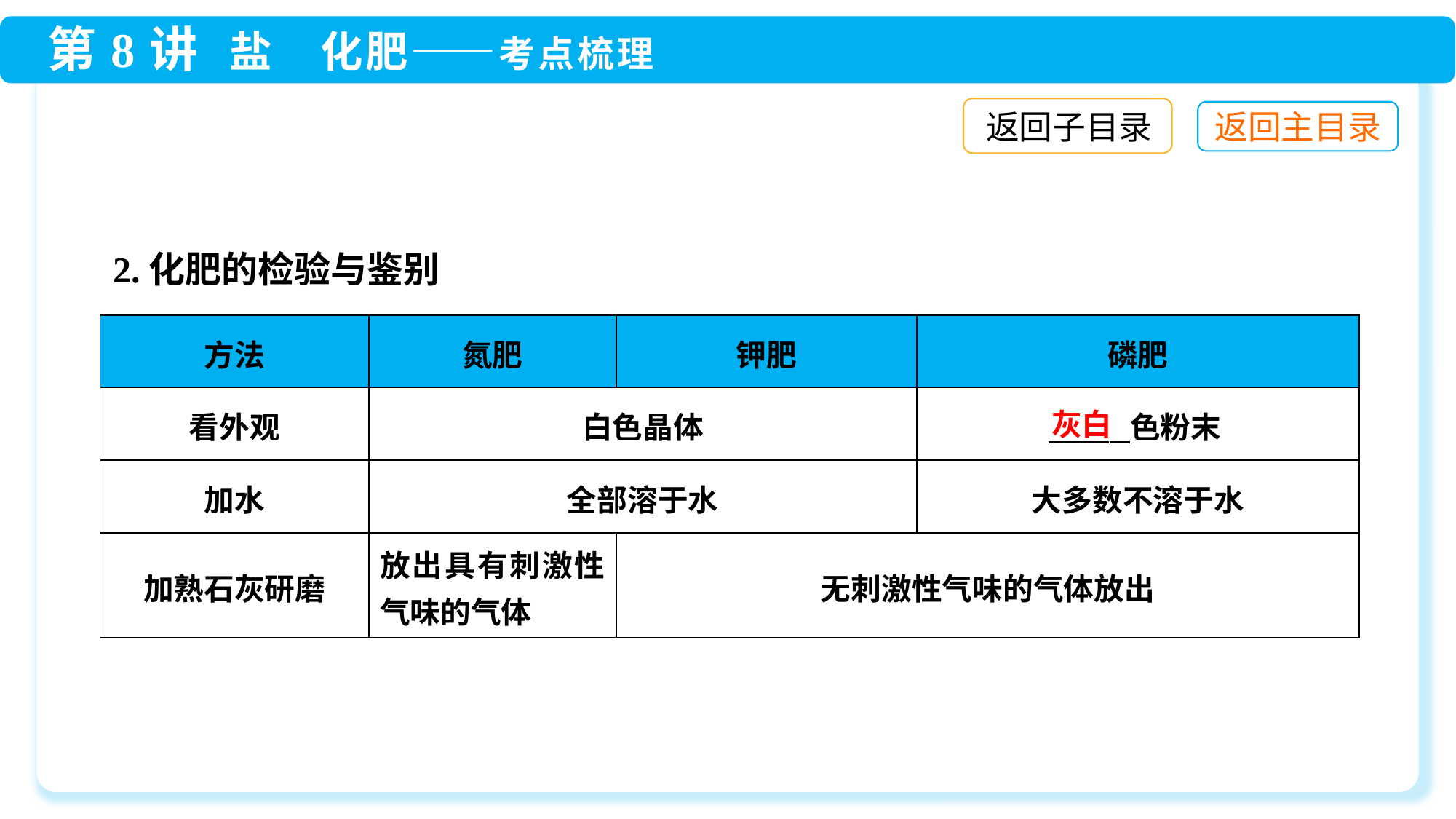

返回子目录
2.化肥的检验与鉴别
| 方法 | 氮肥 | 钾肥 | 磷肥 |
| --- | --- | --- | --- |
| 看外观 | 白色晶体 |  | 色粉末 |
| 加水 | 全部溶于水 |  | 大多数不溶于水 |
| 加熟石灰研磨 | 放出具有刺激性气味的气体 | 无刺激性气味的气体放出 |  |
灰白